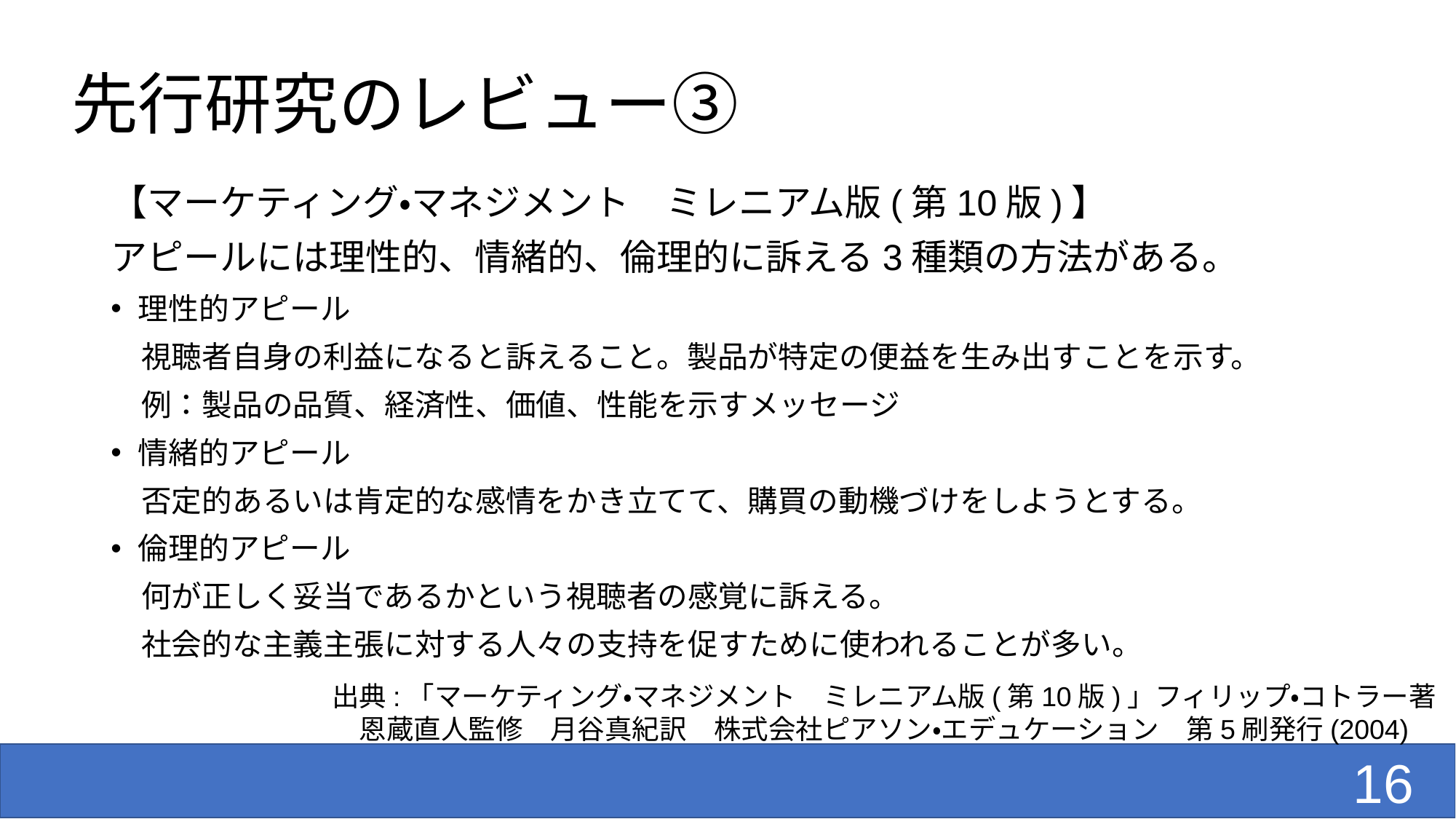

# 先行研究のレビュー③
【マーケティング・マネジメント　ミレニアム版(第10版)】
アピールには理性的、情緒的、倫理的に訴える3種類の方法がある。
理性的アピール
　視聴者自身の利益になると訴えること。製品が特定の便益を生み出すことを示す。
　例：製品の品質、経済性、価値、性能を示すメッセージ
情緒的アピール
　否定的あるいは肯定的な感情をかき立てて、購買の動機づけをしようとする。
倫理的アピール
　何が正しく妥当であるかという視聴者の感覚に訴える。
　社会的な主義主張に対する人々の支持を促すために使われることが多い。
出典:「マーケティング・マネジメント　ミレニアム版(第10版)」フィリップ・コトラー著　恩蔵直人監修　月谷真紀訳　株式会社ピアソン・エデュケーション　第5刷発行(2004)
16